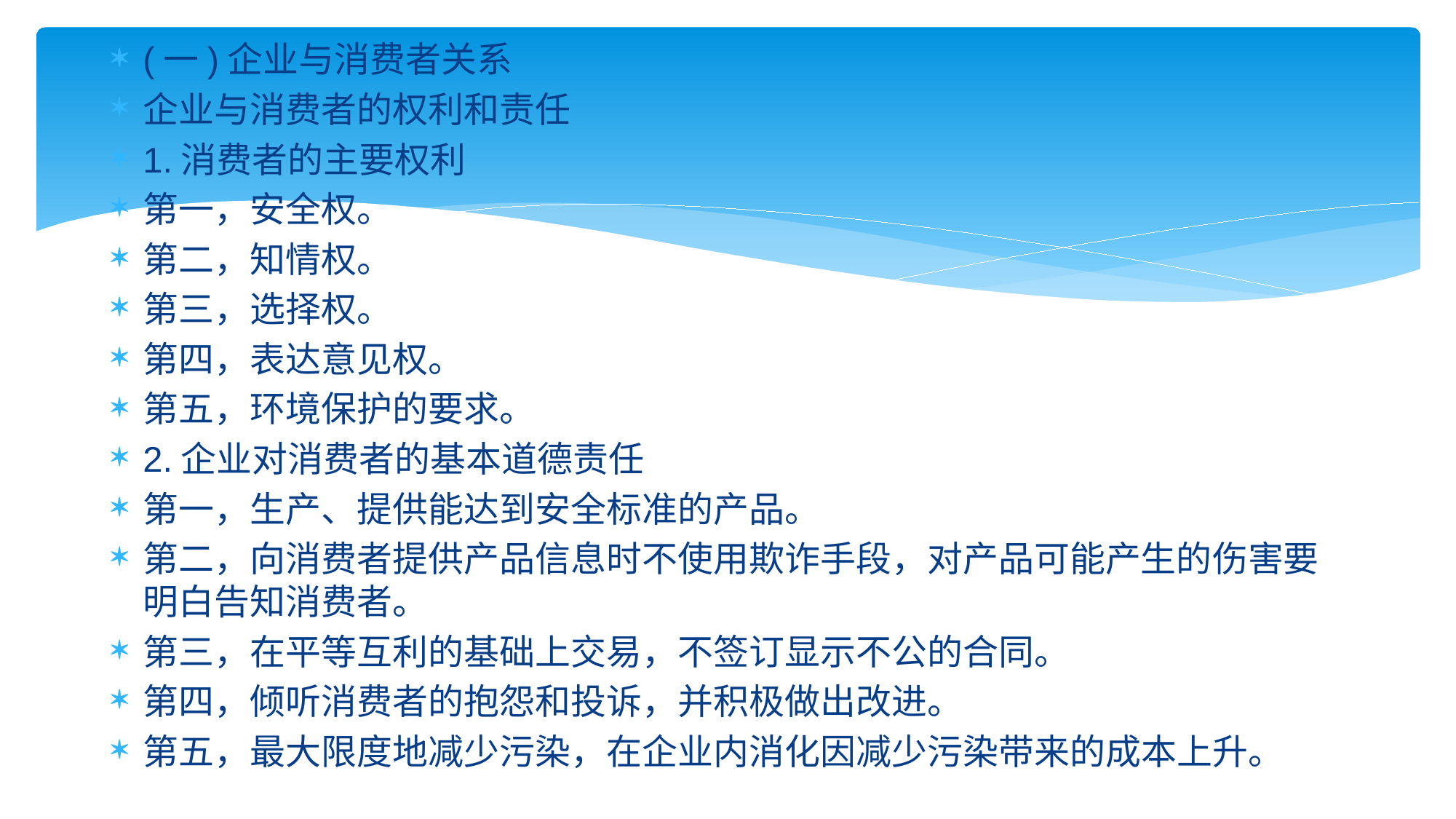

(一)企业与消费者关系
企业与消费者的权利和责任
1.消费者的主要权利
第一，安全权。
第二，知情权。
第三，选择权。
第四，表达意见权。
第五，环境保护的要求。
2.企业对消费者的基本道德责任
第一，生产、提供能达到安全标准的产品。
第二，向消费者提供产品信息时不使用欺诈手段，对产品可能产生的伤害要明白告知消费者。
第三，在平等互利的基础上交易，不签订显示不公的合同。
第四，倾听消费者的抱怨和投诉，并积极做出改进。
第五，最大限度地减少污染，在企业内消化因减少污染带来的成本上升。